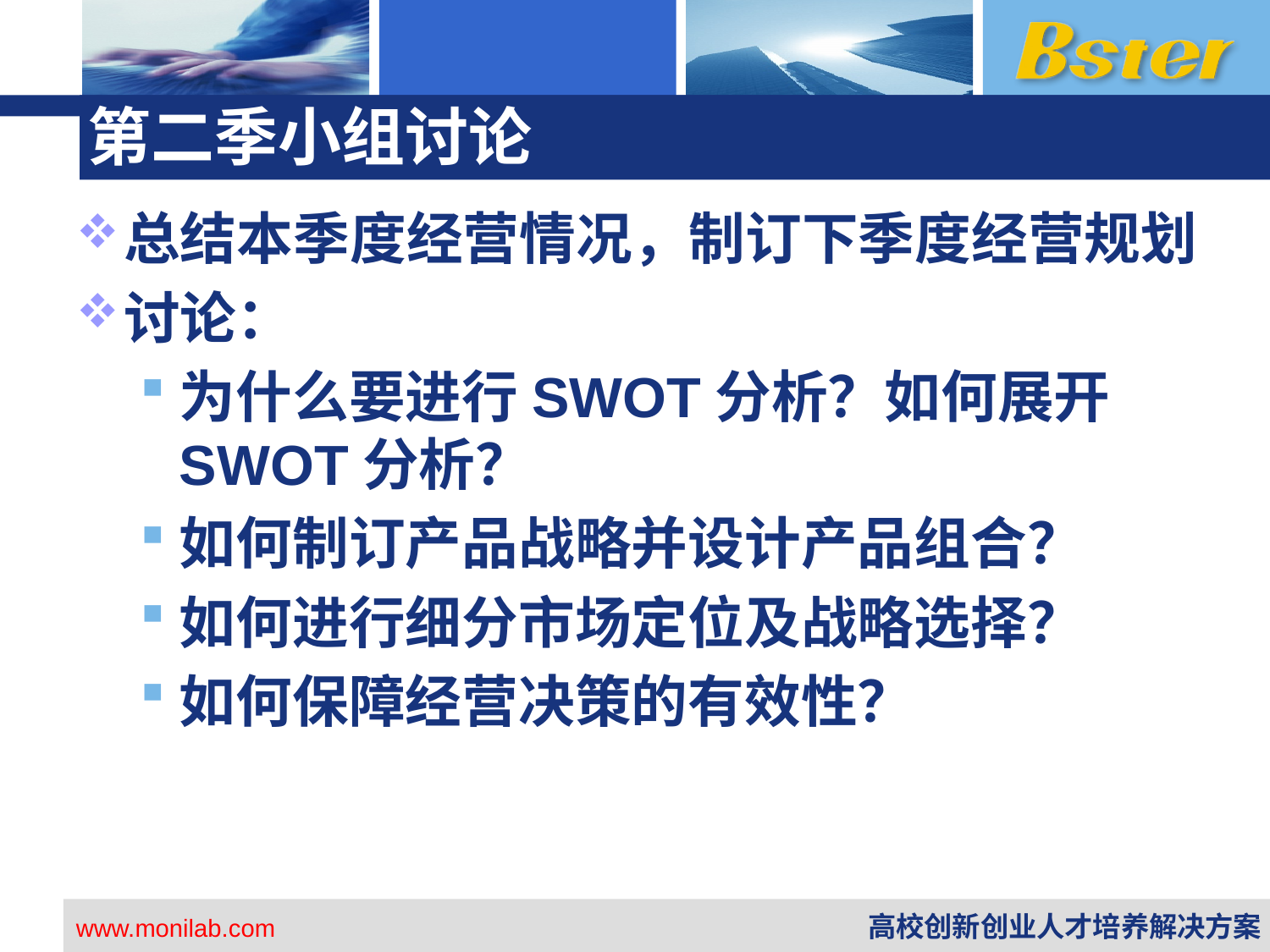

# 第二季小组讨论
总结本季度经营情况，制订下季度经营规划
讨论：
为什么要进行SWOT分析？如何展开SWOT分析？
如何制订产品战略并设计产品组合？
如何进行细分市场定位及战略选择？
如何保障经营决策的有效性？